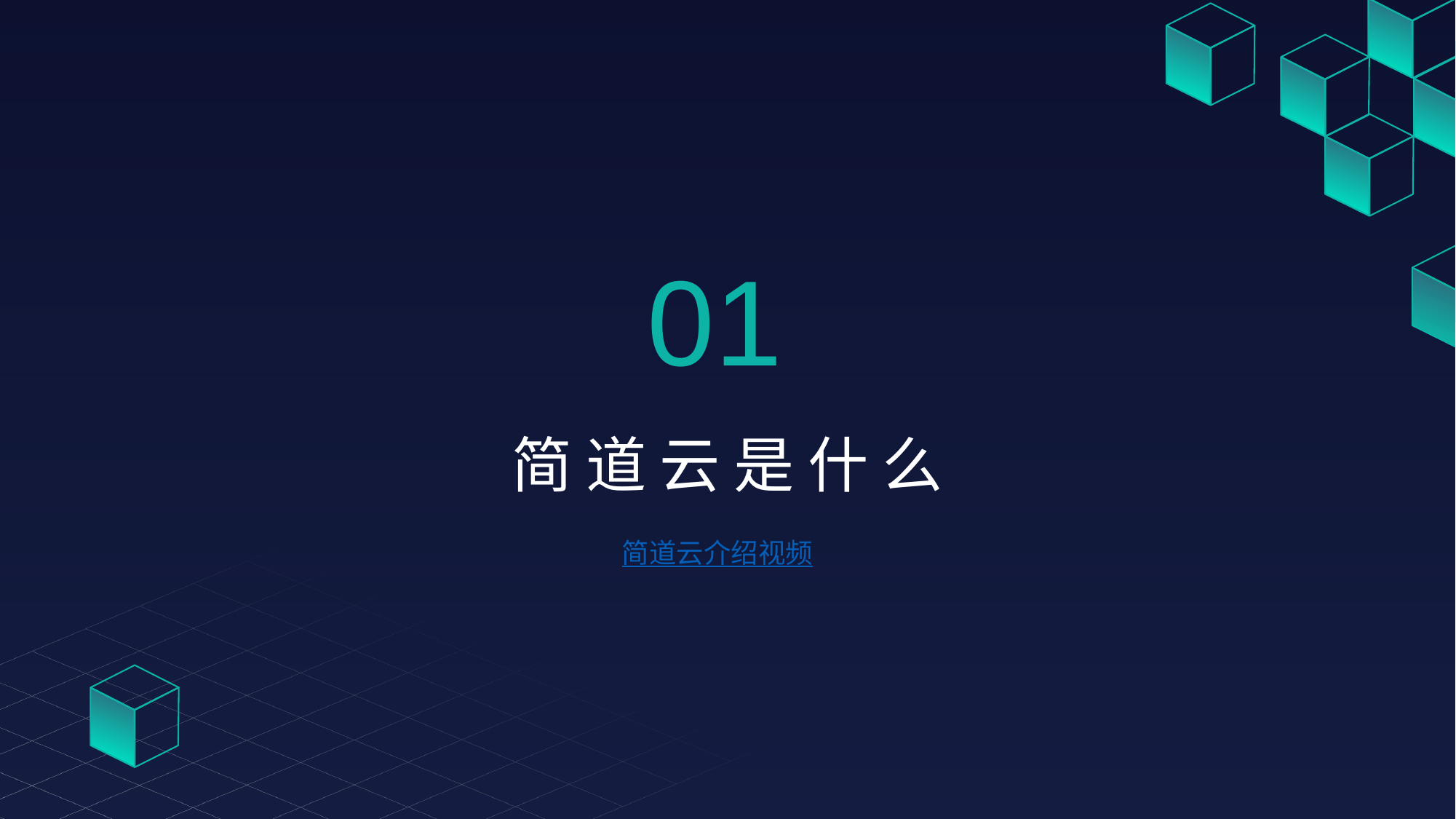

01
简 道 云 是 什 么
简道云介绍视频